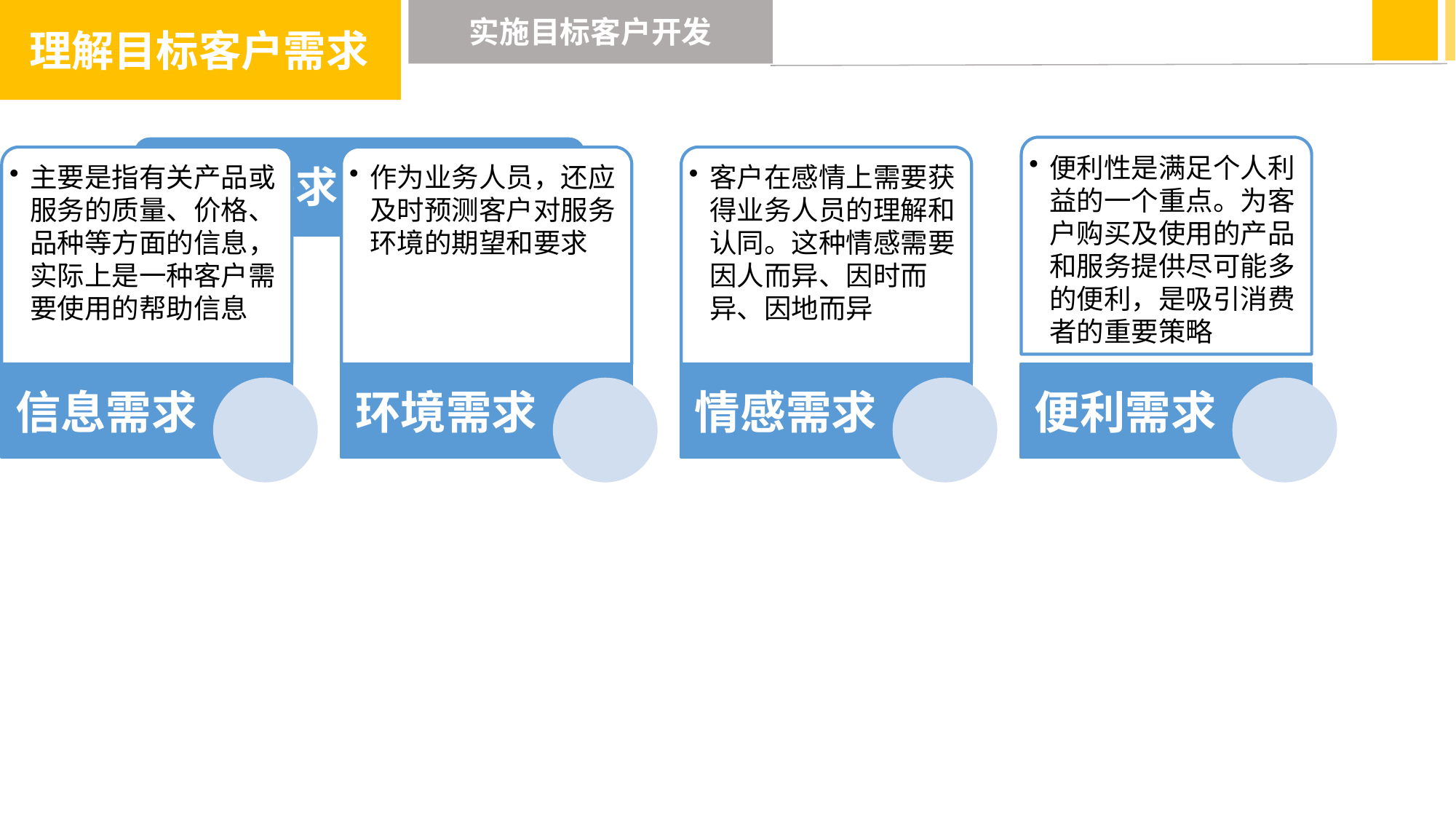

理解目标客户需求

实施目标客户开发

客户需求的基本类型
主要是指有关产品或服务的质量、价格、品种等方面的信息，实际上是一种客户需要使用的帮助信息
信息需求
作为业务人员，还应及时预测客户对服务环境的期望和要求

环境需求
客户在感情上需要获得业务人员的理解和认同。这种情感需要因人而异、因时而异、因地而异

情感需求
便利性是满足个人利益的一个重点。为客户购买及使用的产品和服务提供尽可能多的便利，是吸引消费者的重要策略

便利需求